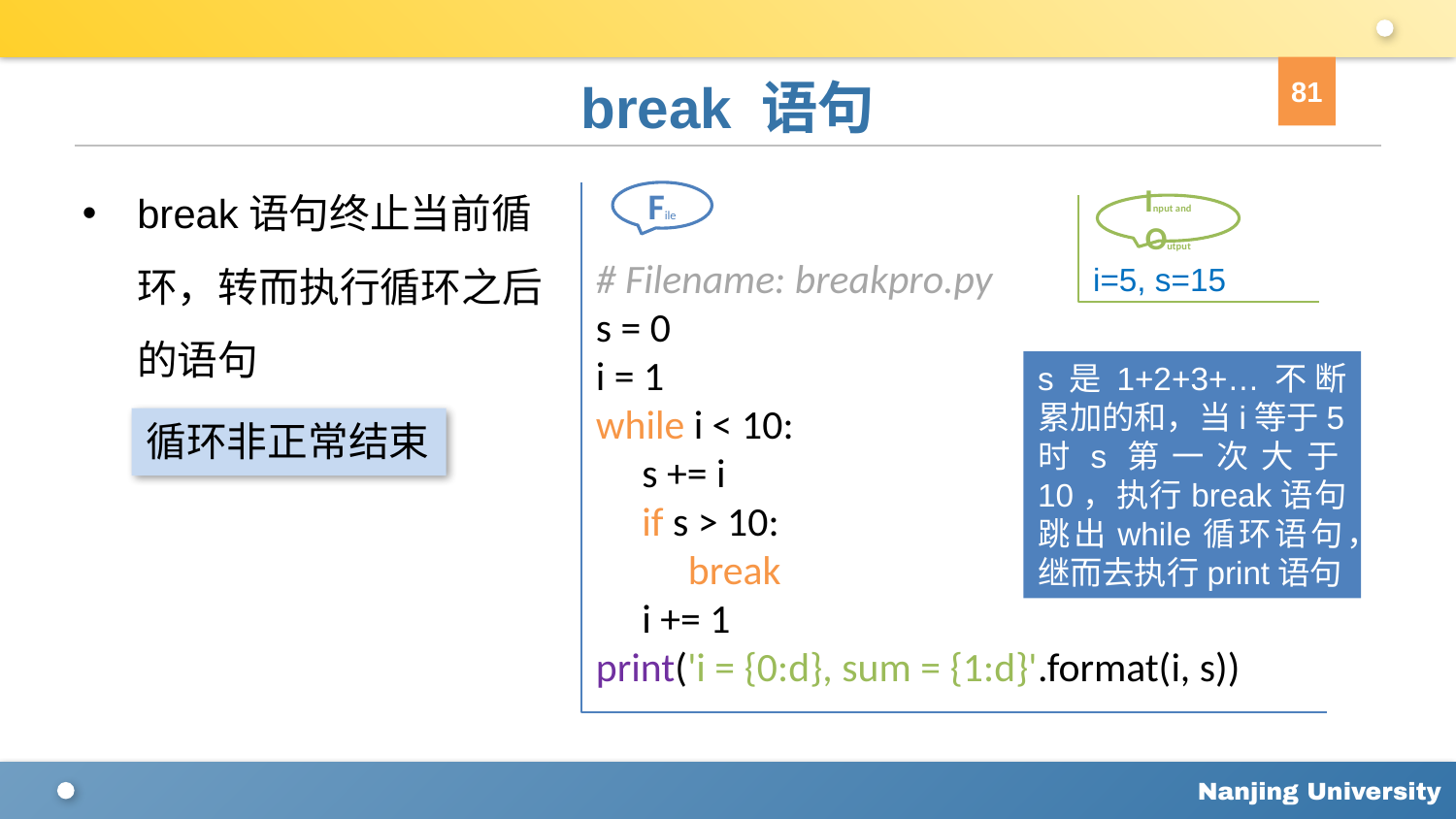

81
# break 语句
break语句终止当前循环，转而执行循环之后的语句

# Filename: breakpro.py
s = 0
i = 1
while i < 10:
     s += i
     if s > 10:
          break
     i += 1
print('i = {0:d}, sum = {1:d}'.format(i, s))
File

i=5, s=15
Input and Output
s是1+2+3+…不断累加的和，当i等于5时s第一次大于10，执行break语句跳出while循环语句，继而去执行print语句
循环非正常结束